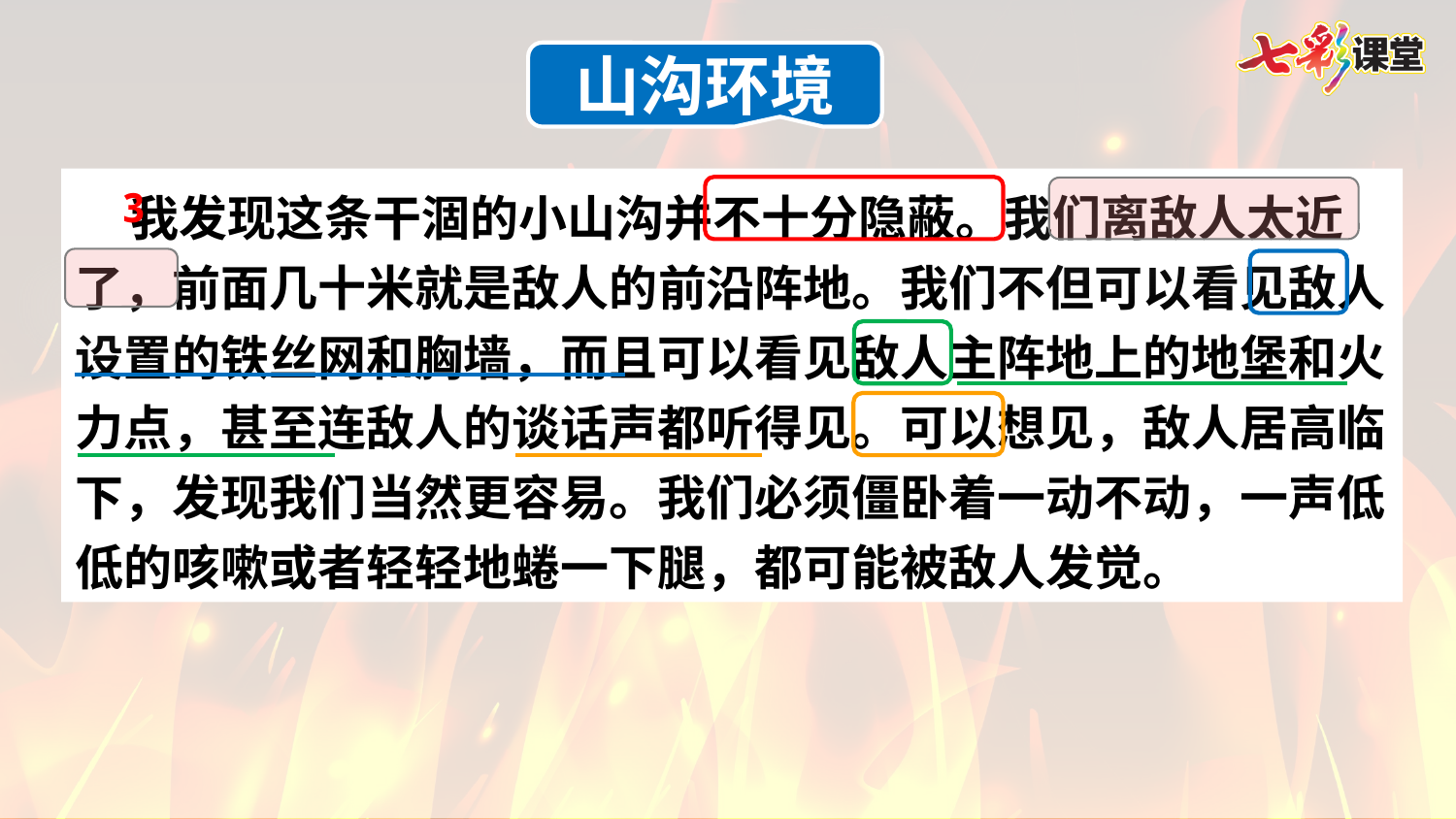

山沟环境
    我发现这条干涸的小山沟并不十分隐蔽。我们离敌人太近了，前面几十米就是敌人的前沿阵地。我们不但可以看见敌人设置的铁丝网和胸墙，而且可以看见敌人主阵地上的地堡和火力点，甚至连敌人的谈话声都听得见。可以想见，敌人居高临下，发现我们当然更容易。我们必须僵卧着一动不动，一声低低的咳嗽或者轻轻地蜷一下腿，都可能被敌人发觉。
3